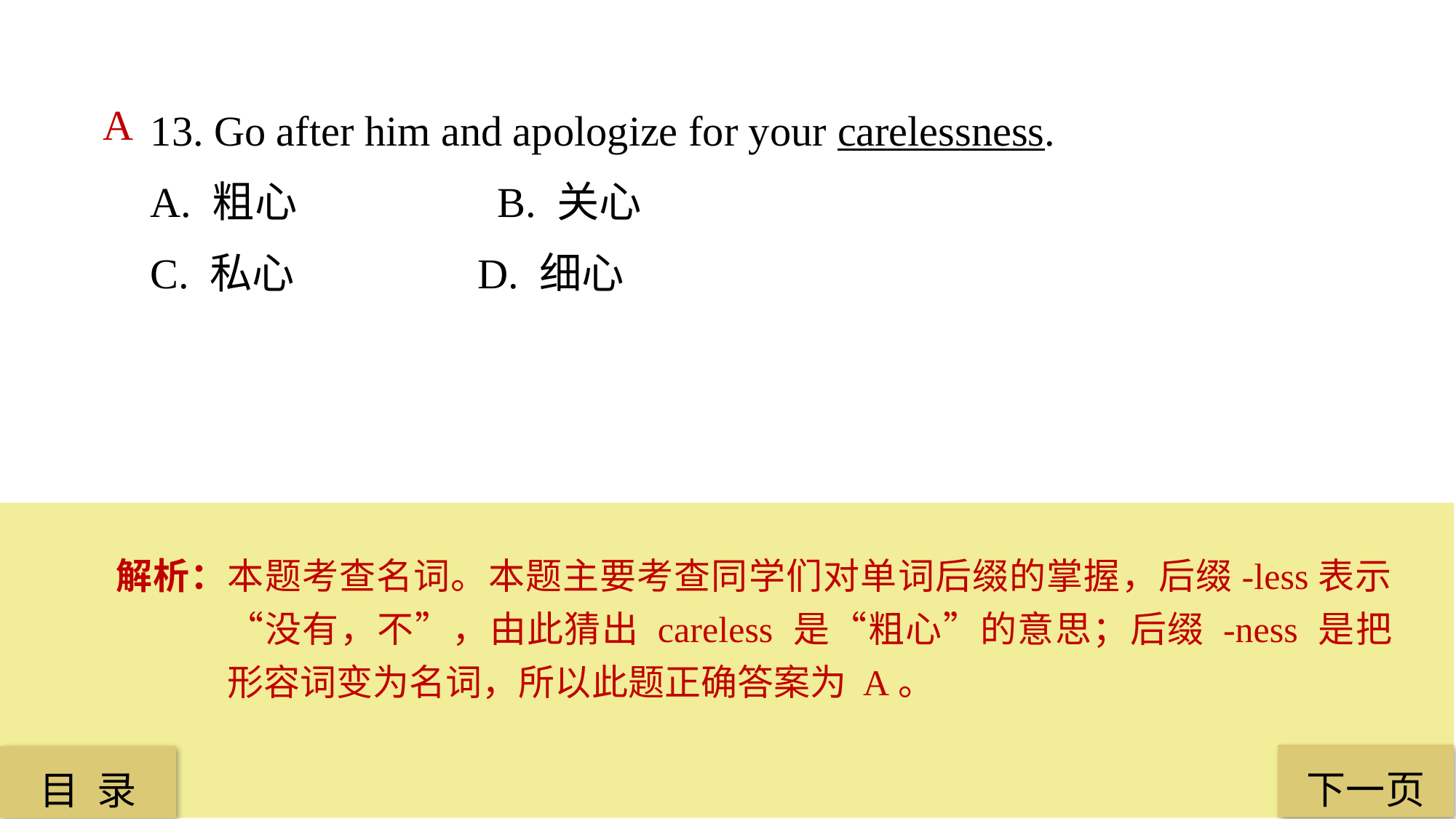

13. Go after him and apologize for your carelessness.
A. 粗心		 B. 关心
C. 私心 		D. 细心
A
解析：本题考查名词。本题主要考查同学们对单词后缀的掌握，后缀-less表示“没有，不”，由此猜出 careless 是“粗心”的意思；后缀 -ness 是把形容词变为名词，所以此题正确答案为 A。